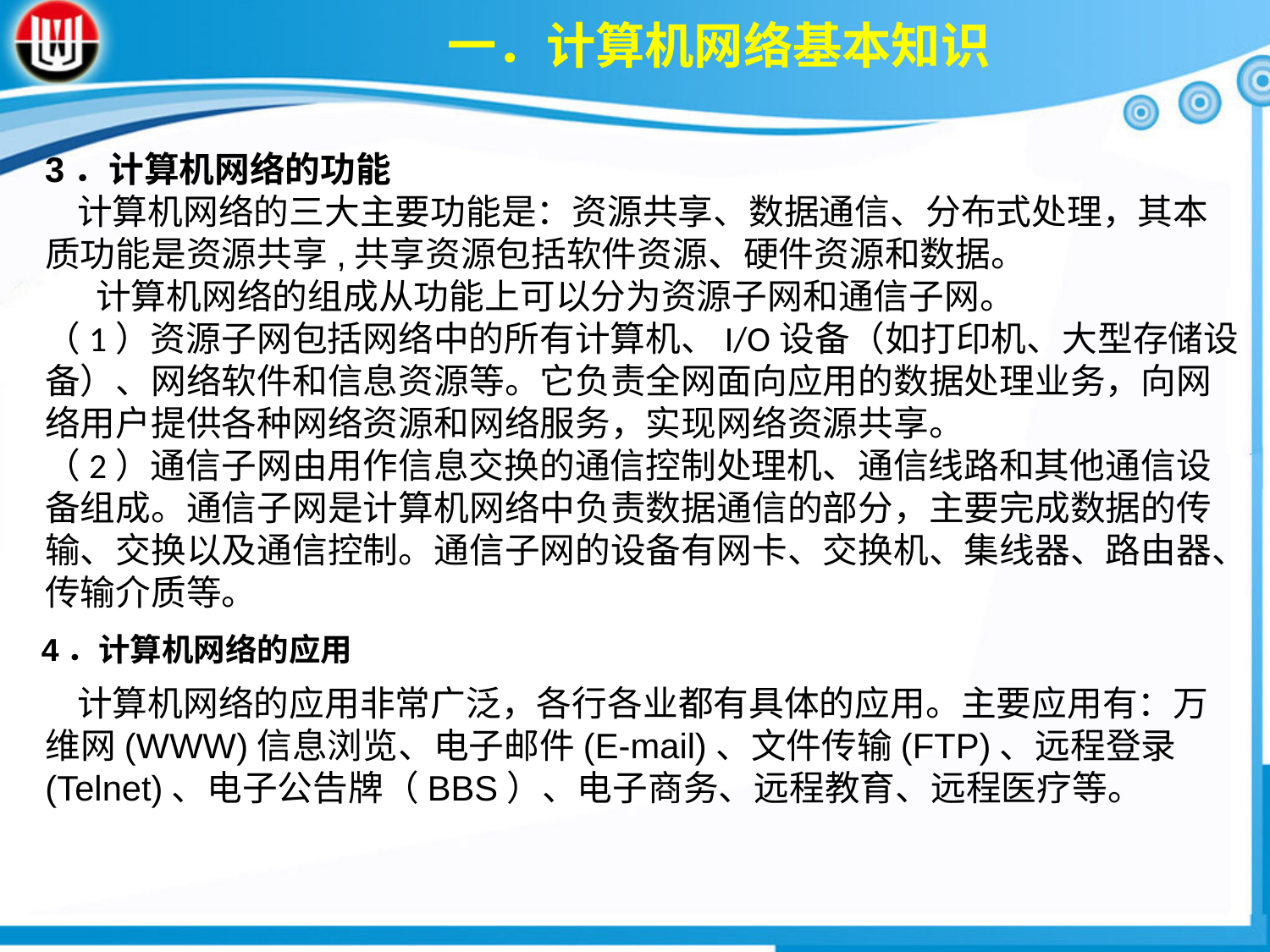

一．计算机网络基本知识
3．计算机网络的功能
   计算机网络的三大主要功能是：资源共享、数据通信、分布式处理，其本质功能是资源共享,共享资源包括软件资源、硬件资源和数据。
      计算机网络的组成从功能上可以分为资源子网和通信子网。
（1）资源子网包括网络中的所有计算机、I/O设备（如打印机、大型存储设备）、网络软件和信息资源等。它负责全网面向应用的数据处理业务，向网络用户提供各种网络资源和网络服务，实现网络资源共享。
（2）通信子网由用作信息交换的通信控制处理机、通信线路和其他通信设备组成。通信子网是计算机网络中负责数据通信的部分，主要完成数据的传输、交换以及通信控制。通信子网的设备有网卡、交换机、集线器、路由器、传输介质等。
4．计算机网络的应用
   计算机网络的应用非常广泛，各行各业都有具体的应用。主要应用有：万维网(WWW)信息浏览、电子邮件(E-mail)、文件传输(FTP)、远程登录(Telnet)、电子公告牌（BBS）、电子商务、远程教育、远程医疗等。